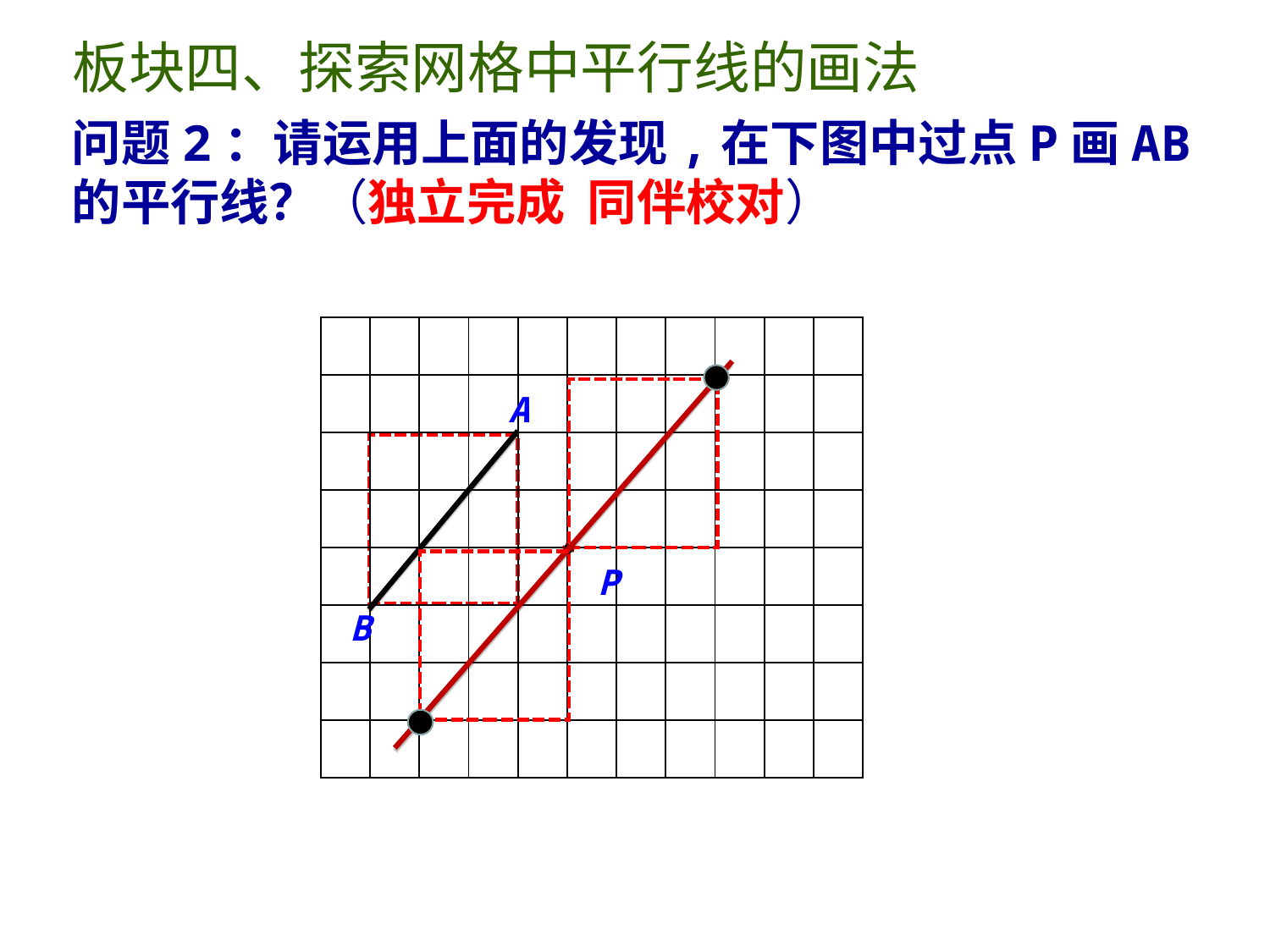

板块四、探索网格中平行线的画法
问题2：请运用上面的发现,在下图中过点P画AB的平行线？（独立完成  同伴校对）
|  |  |  |  |  |  |  |  |  |  |
| --- | --- | --- | --- | --- | --- | --- | --- | --- | --- |
|  |  |  |  |  |  |  |  |  |  |
|  |  |  |  |  |  |  |  |  |  |
|  |  |  |  |  |  |  |  |  |  |
|  |  |  |  |  |  |  |  |  |  |
|  |  |  |  |  |  |  |  |  |  |
|  |  |  |  |  |  |  |  |  |  |
|  |  |  |  |  |  |  |  |  |  |
|  |  |  |  |  |  |  |  |  |  |  |
| --- | --- | --- | --- | --- | --- | --- | --- | --- | --- | --- |
|  |  |  |  |  |  |  |  |  |  |  |
|  |  |  |  |  |  |  |  |  |  |  |
|  |  |  |  |  |  |  |  |  |  |  |
|  |  |  |  |  |  |  |  |  |  |  |
|  |  |  |  |  |  |  |  |  |  |  |
|  |  |  |  |  |  |  |  |  |  |  |
|  |  |  |  |  |  |  |  |  |  |  |

A

P

B